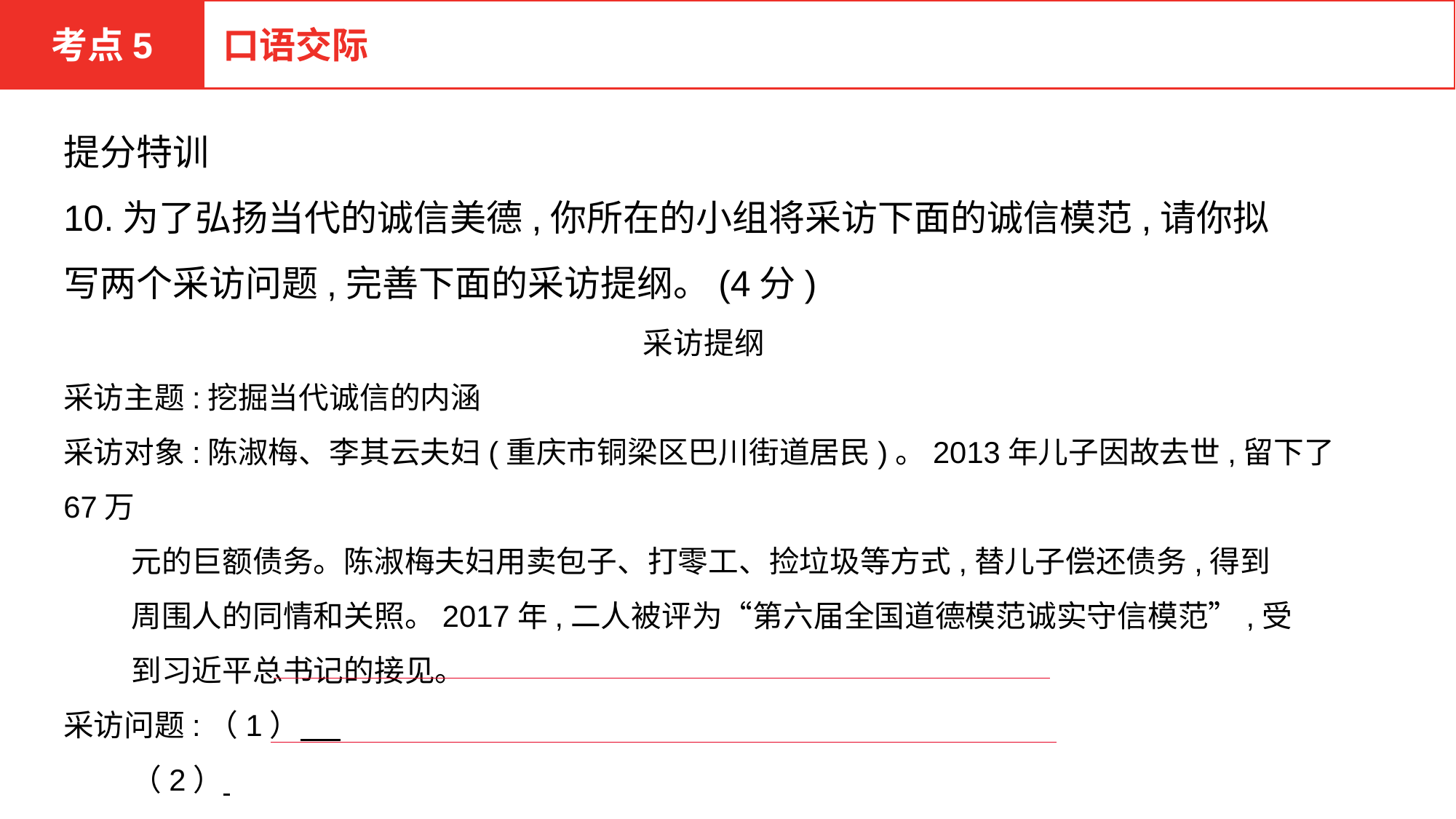

考点5
口语交际
提分特训
10.为了弘扬当代的诚信美德,你所在的小组将采访下面的诚信模范,请你拟写两个采访问题,完善下面的采访提纲。(4分)
采访提纲
采访主题:挖掘当代诚信的内涵
采访对象:陈淑梅、李其云夫妇(重庆市铜梁区巴川街道居民)。2013年儿子因故去世,留下了67万
         元的巨额债务。陈淑梅夫妇用卖包子、打零工、捡垃圾等方式,替儿子偿还债务,得到
         周围人的同情和关照。2017年,二人被评为“第六届全国道德模范诚实守信模范”,受
         到习近平总书记的接见。
采访问题:（1）
         （2）
         (3)受到习近平总书记的接见,你们对“诚信”有了哪些新的认识?